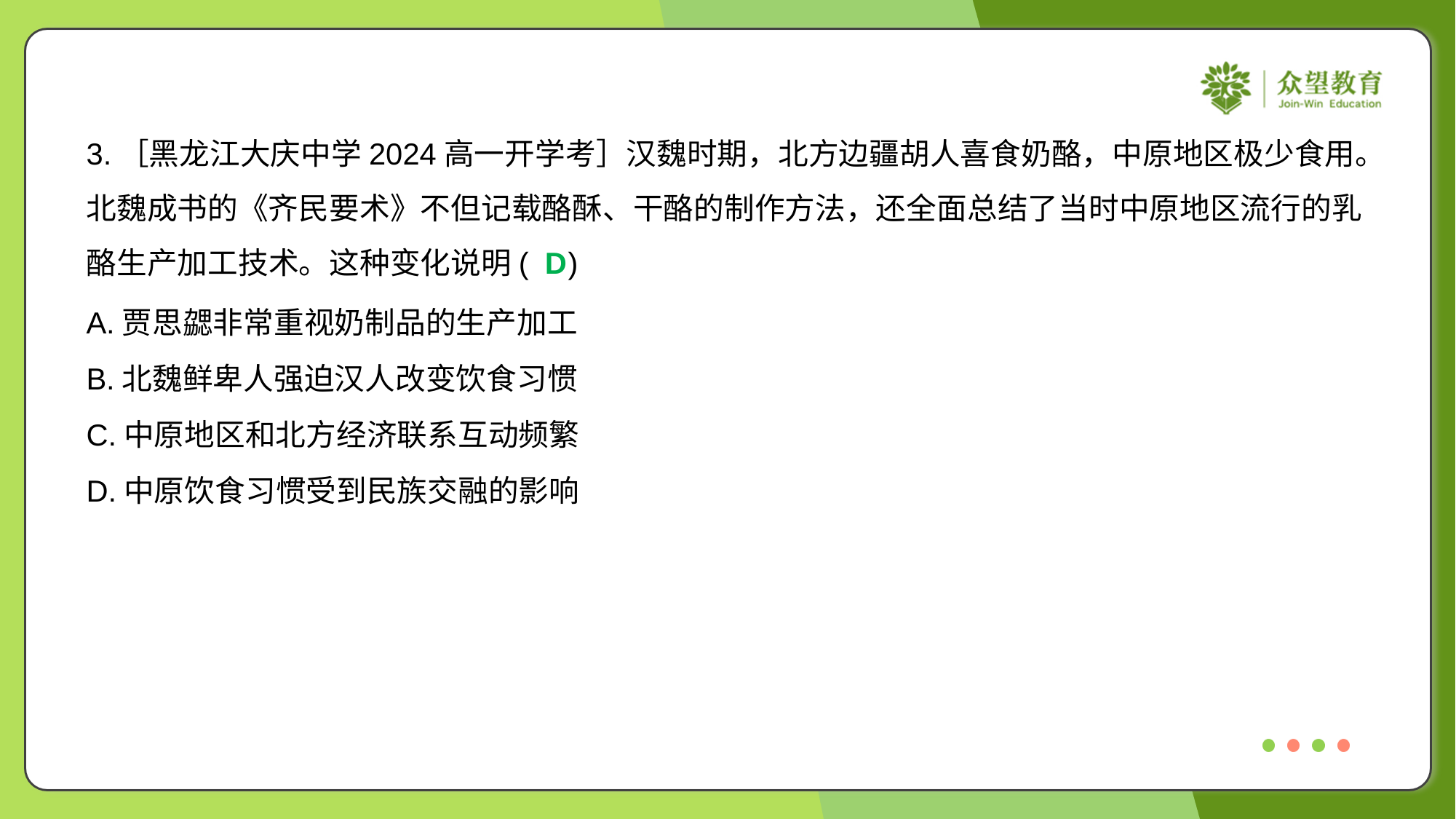

3.［黑龙江大庆中学2024高一开学考］汉魏时期，北方边疆胡人喜食奶酪，中原地区极少食用。
北魏成书的《齐民要术》不但记载酪酥、干酪的制作方法，还全面总结了当时中原地区流行的乳
酪生产加工技术。这种变化说明(     )
D
A.贾思勰非常重视奶制品的生产加工
B.北魏鲜卑人强迫汉人改变饮食习惯
C.中原地区和北方经济联系互动频繁
D.中原饮食习惯受到民族交融的影响